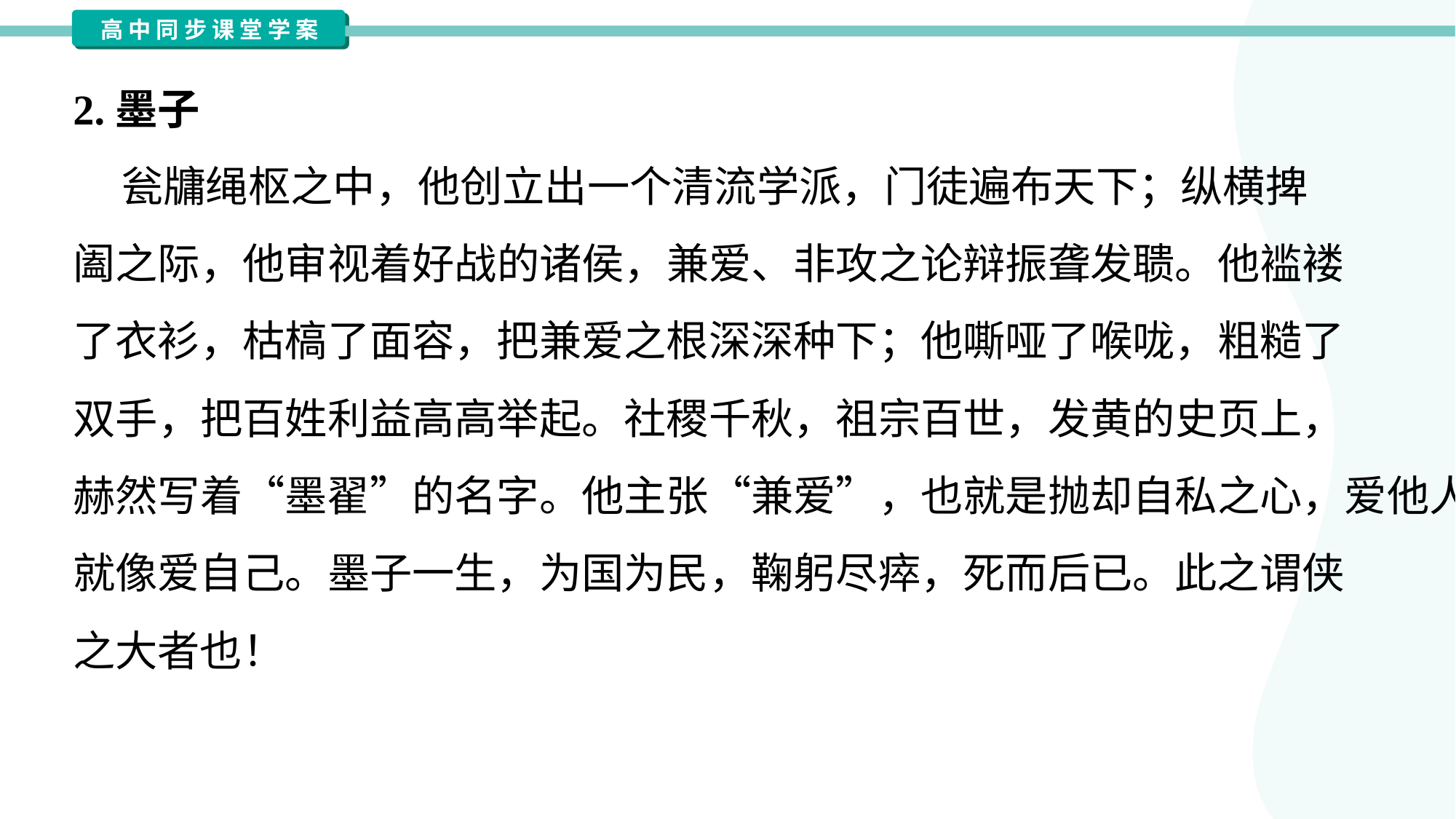

2.墨子
    瓮牗绳枢之中，他创立出一个清流学派，门徒遍布天下；纵横捭
阖之际，他审视着好战的诸侯，兼爱、非攻之论辩振聋发聩。他褴褛
了衣衫，枯槁了面容，把兼爱之根深深种下；他嘶哑了喉咙，粗糙了
双手，把百姓利益高高举起。社稷千秋，祖宗百世，发黄的史页上，
赫然写着“墨翟”的名字。他主张“兼爱”，也就是抛却自私之心，爱他人
就像爱自己。墨子一生，为国为民，鞠躬尽瘁，死而后已。此之谓侠
之大者也！